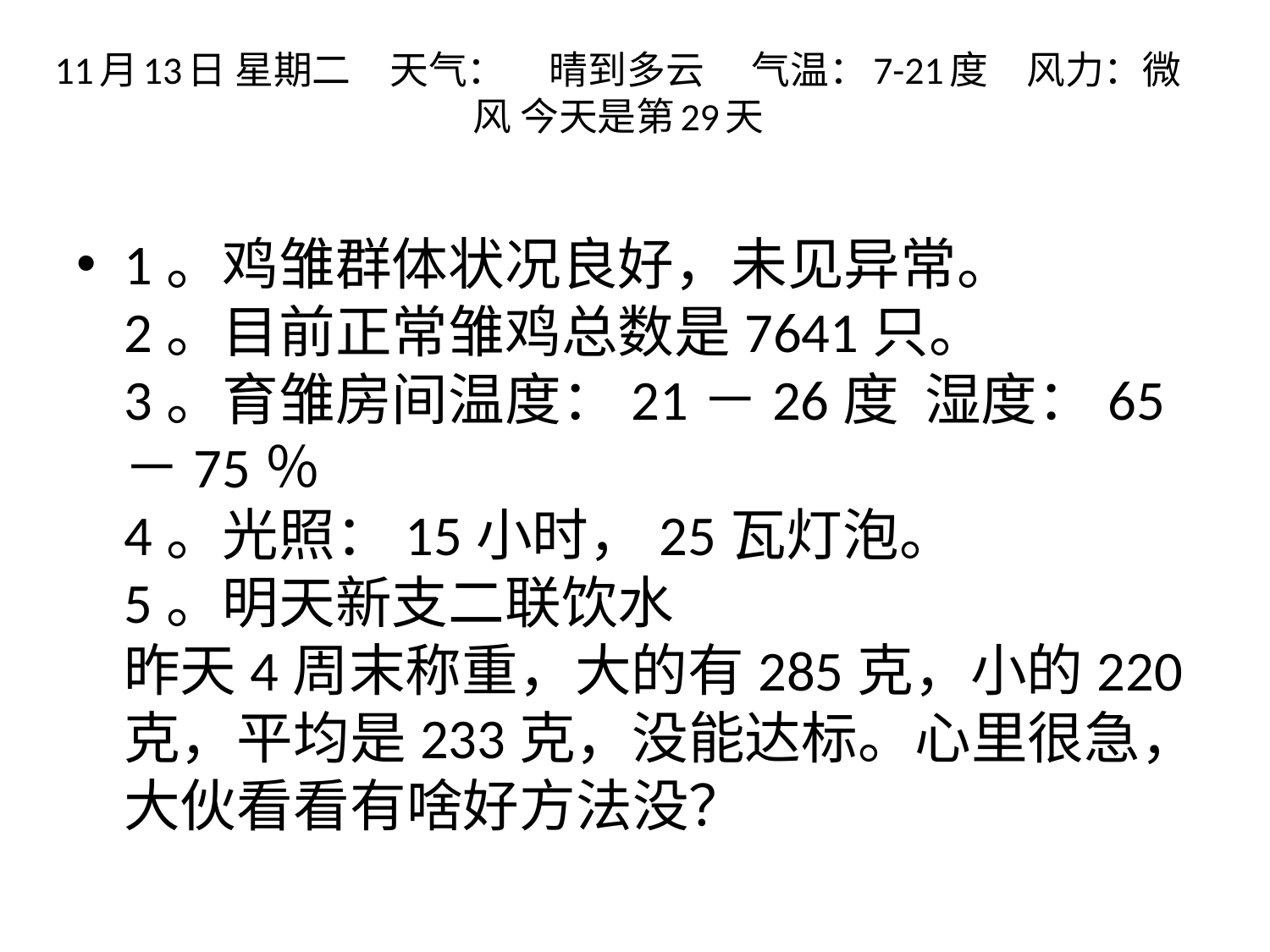

# 11月13日 星期二　天气：     晴到多云 　气温：7-21度　风力：微风 今天是第29天
1。鸡雏群体状况良好，未见异常。
2。目前正常雏鸡总数是7641只。
3。育雏房间温度：21－26度  湿度：65－75％
4。光照：15小时，25瓦灯泡。
5。明天新支二联饮水
昨天4周末称重，大的有285克，小的220克，平均是233克，没能达标。心里很急，大伙看看有啥好方法没？